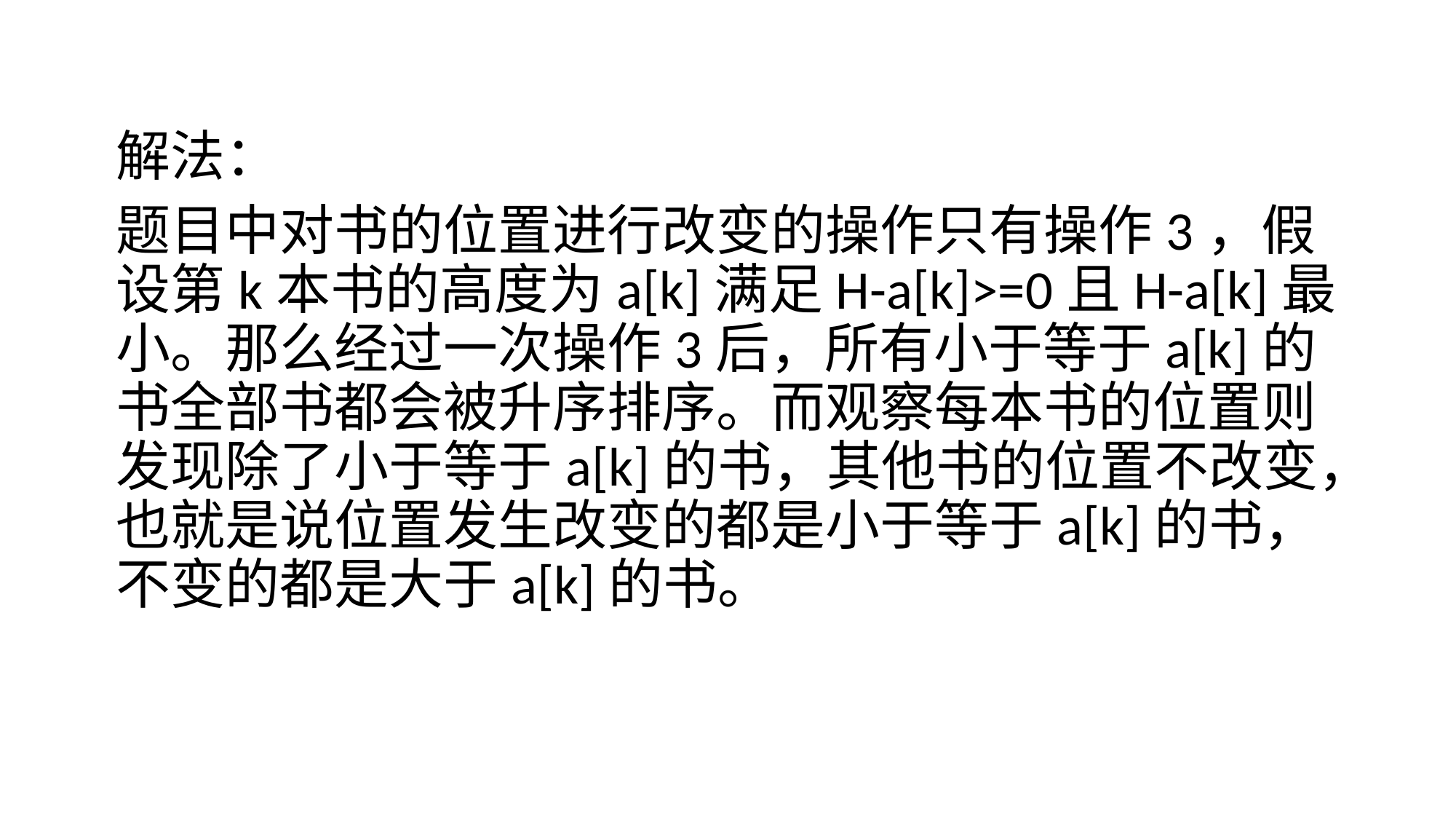

解法：
题目中对书的位置进行改变的操作只有操作3，假设第k本书的高度为a[k]满足H-a[k]>=0且H-a[k]最小。那么经过一次操作3后，所有小于等于a[k]的书全部书都会被升序排序。而观察每本书的位置则发现除了小于等于a[k]的书，其他书的位置不改变，也就是说位置发生改变的都是小于等于a[k]的书，不变的都是大于a[k]的书。